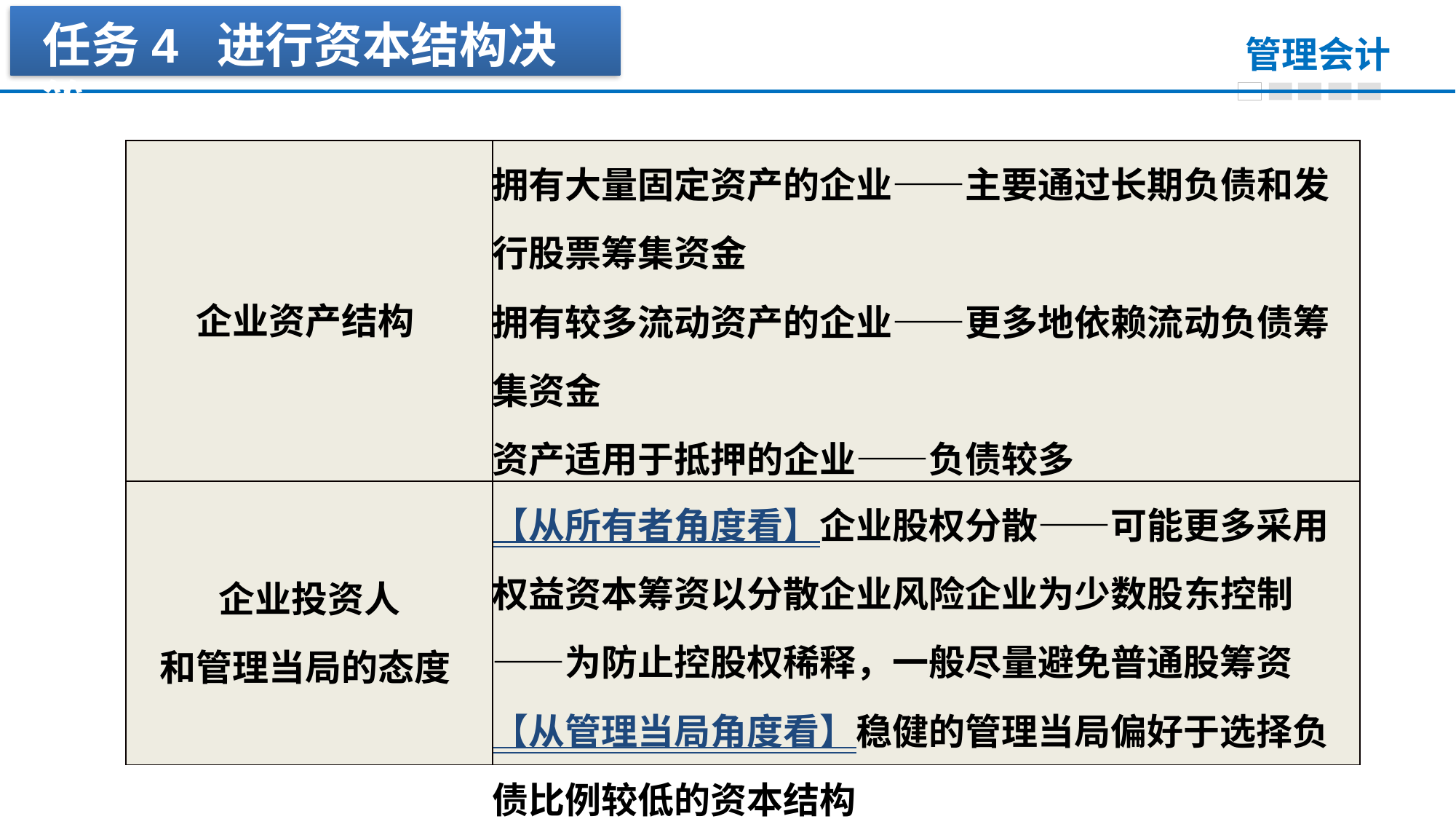

任务4  进行资本结构决策
| 企业资产结构 | 拥有大量固定资产的企业——主要通过长期负债和发行股票筹集资金 拥有较多流动资产的企业——更多地依赖流动负债筹集资金 资产适用于抵押的企业——负债较多 以技术研发为主的企业——负债较少 |
| --- | --- |
| 企业投资人 和管理当局的态度 | 【从所有者角度看】企业股权分散——可能更多采用权益资本筹资以分散企业风险企业为少数股东控制——为防止控股权稀释，一般尽量避免普通股筹资 【从管理当局角度看】稳健的管理当局偏好于选择负债比例较低的资本结构 |